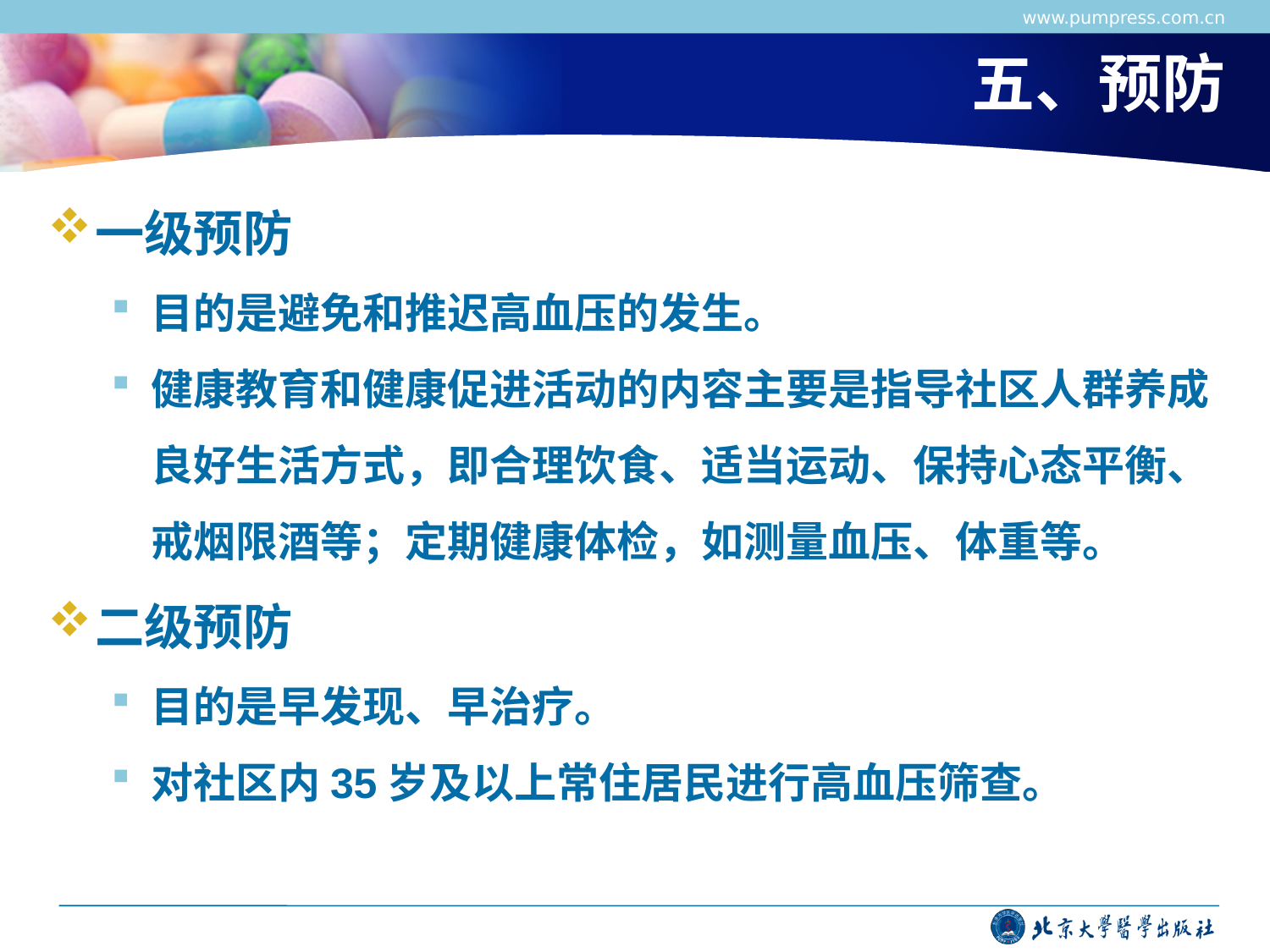

www.pumpress.com.cn
# 五、预防
一级预防
目的是避免和推迟高血压的发生。
健康教育和健康促进活动的内容主要是指导社区人群养成良好生活方式，即合理饮食、适当运动、保持心态平衡、戒烟限酒等；定期健康体检，如测量血压、体重等。
二级预防
目的是早发现、早治疗。
对社区内35岁及以上常住居民进行高血压筛查。